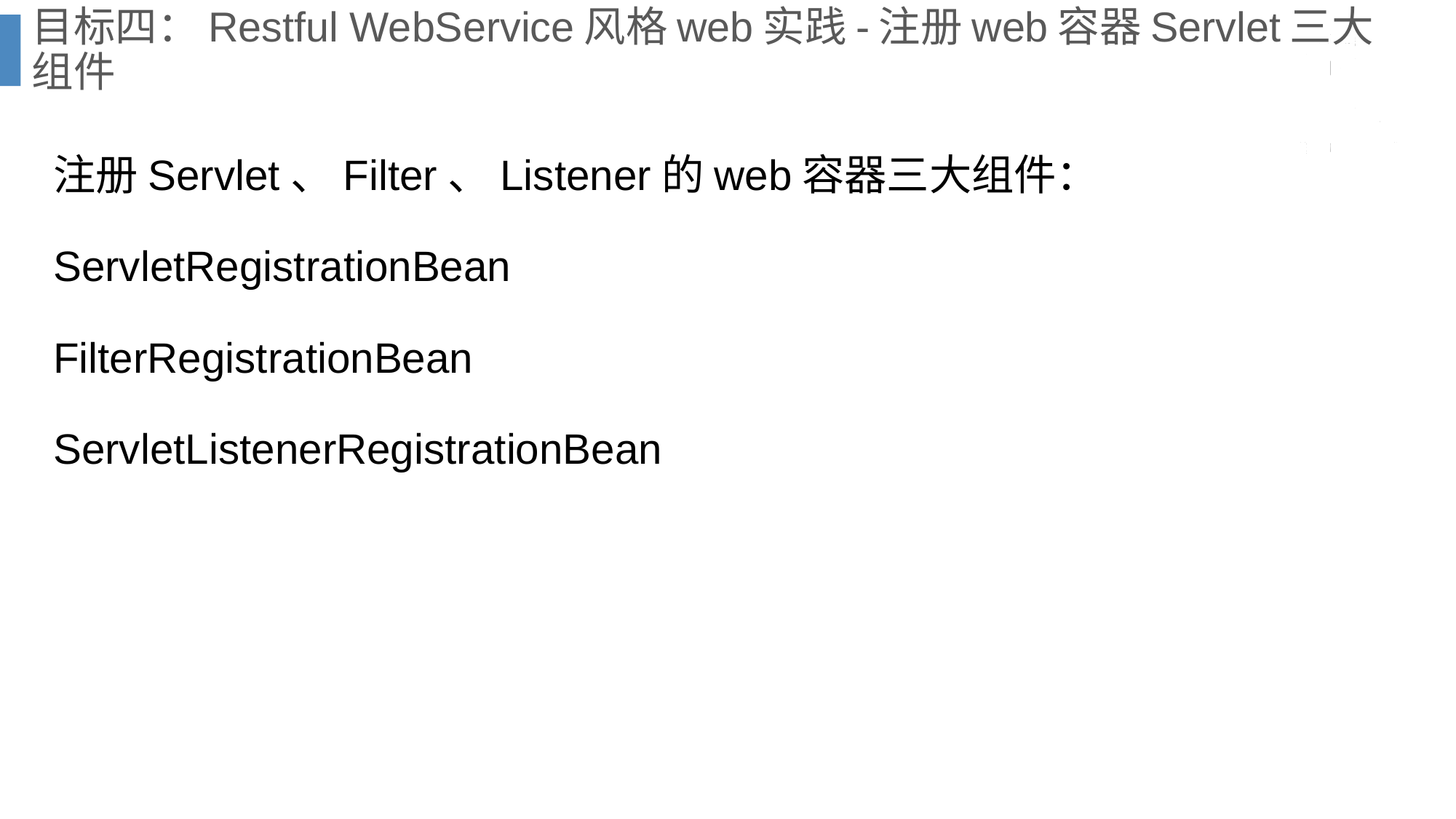

# 目标四：Restful WebService风格web实践-注册web容器Servlet三大组件
注册Servlet、Filter、Listener的web容器三大组件：
ServletRegistrationBean
FilterRegistrationBean
ServletListenerRegistrationBean